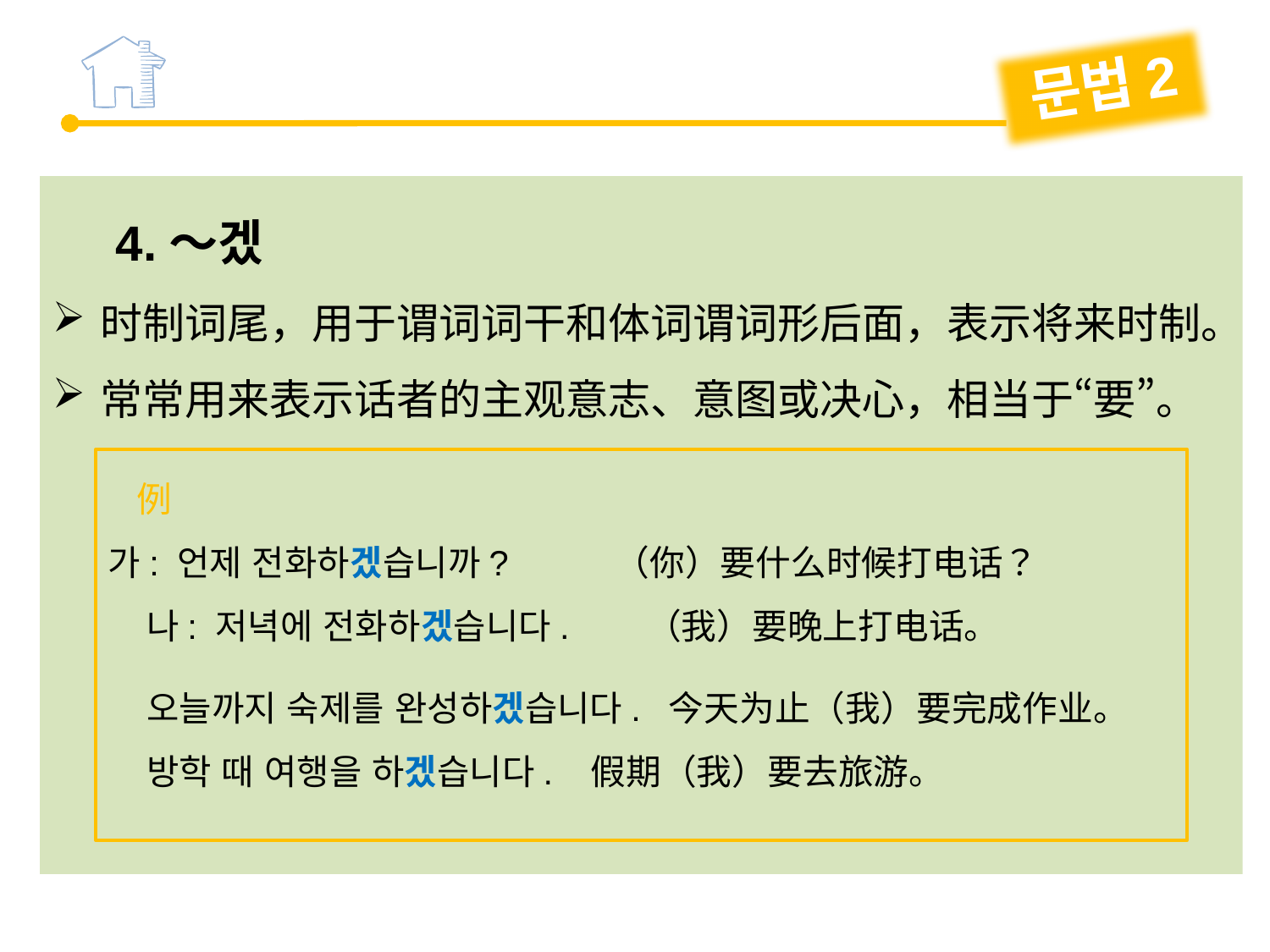

문법2
4.～겠
时制词尾，用于谓词词干和体词谓词形后面，表示将来时制。
常常用来表示话者的主观意志、意图或决心，相当于“要”。

  例
가: 언제 전화하겠습니까?          （你）要什么时候打电话？
   나: 저녁에 전화하겠습니다.       （我）要晚上打电话。

   오늘까지 숙제를 완성하겠습니다.  今天为止（我）要完成作业。
   방학 때 여행을 하겠습니다.   假期（我）要去旅游。